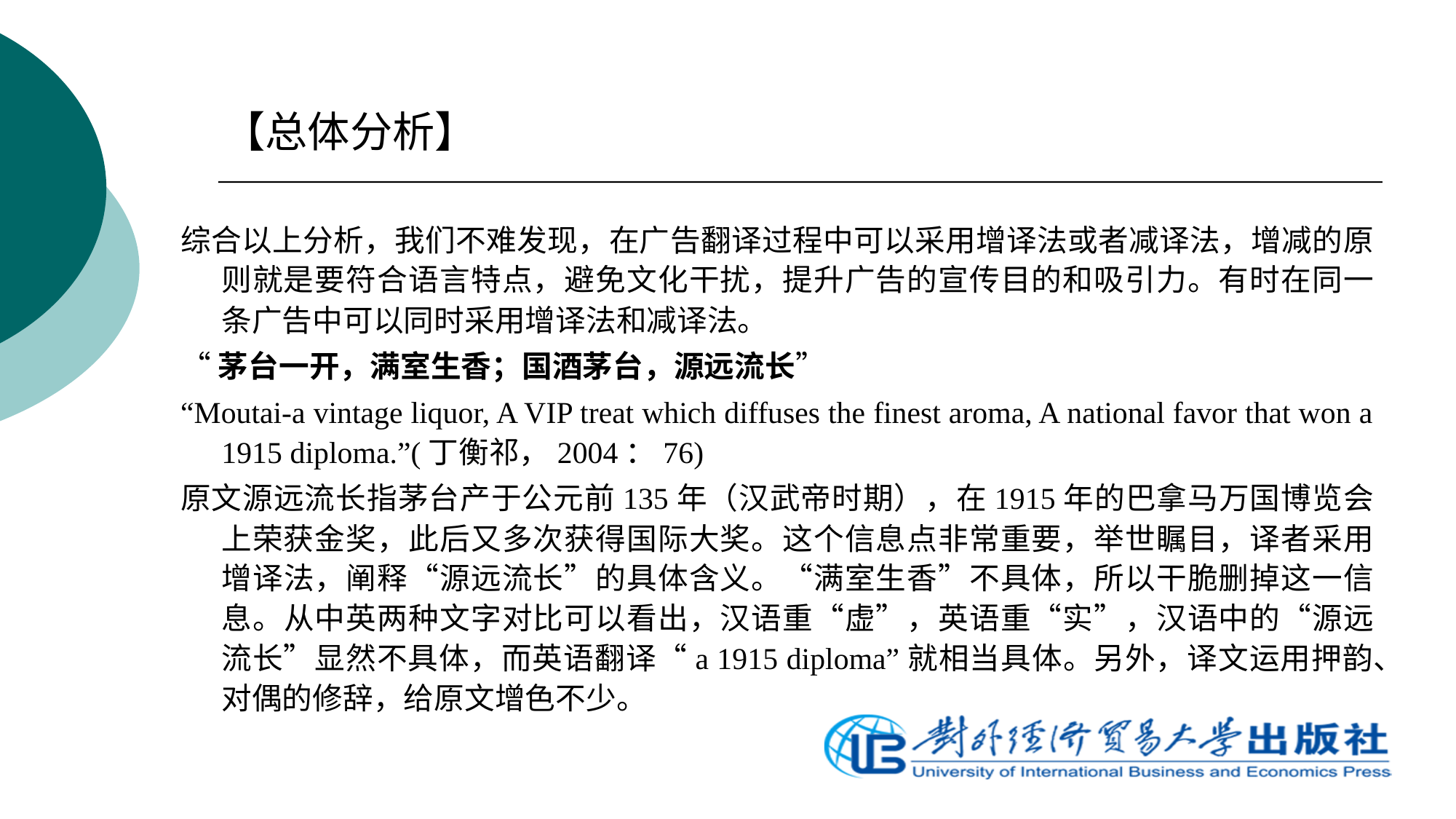

【总体分析】
综合以上分析，我们不难发现，在广告翻译过程中可以采用增译法或者减译法，增减的原则就是要符合语言特点，避免文化干扰，提升广告的宣传目的和吸引力。有时在同一条广告中可以同时采用增译法和减译法。
“茅台一开，满室生香；国酒茅台，源远流长”
“Moutai-a vintage liquor, A VIP treat which diffuses the finest aroma, A national favor that won a 1915 diploma.”(丁衡祁，2004：76)
原文源远流长指茅台产于公元前135年（汉武帝时期），在1915年的巴拿马万国博览会上荣获金奖，此后又多次获得国际大奖。这个信息点非常重要，举世瞩目，译者采用增译法，阐释“源远流长”的具体含义。“满室生香”不具体，所以干脆删掉这一信息。从中英两种文字对比可以看出，汉语重“虚”，英语重“实”，汉语中的“源远流长”显然不具体，而英语翻译“a 1915 diploma”就相当具体。另外，译文运用押韵、对偶的修辞，给原文增色不少。